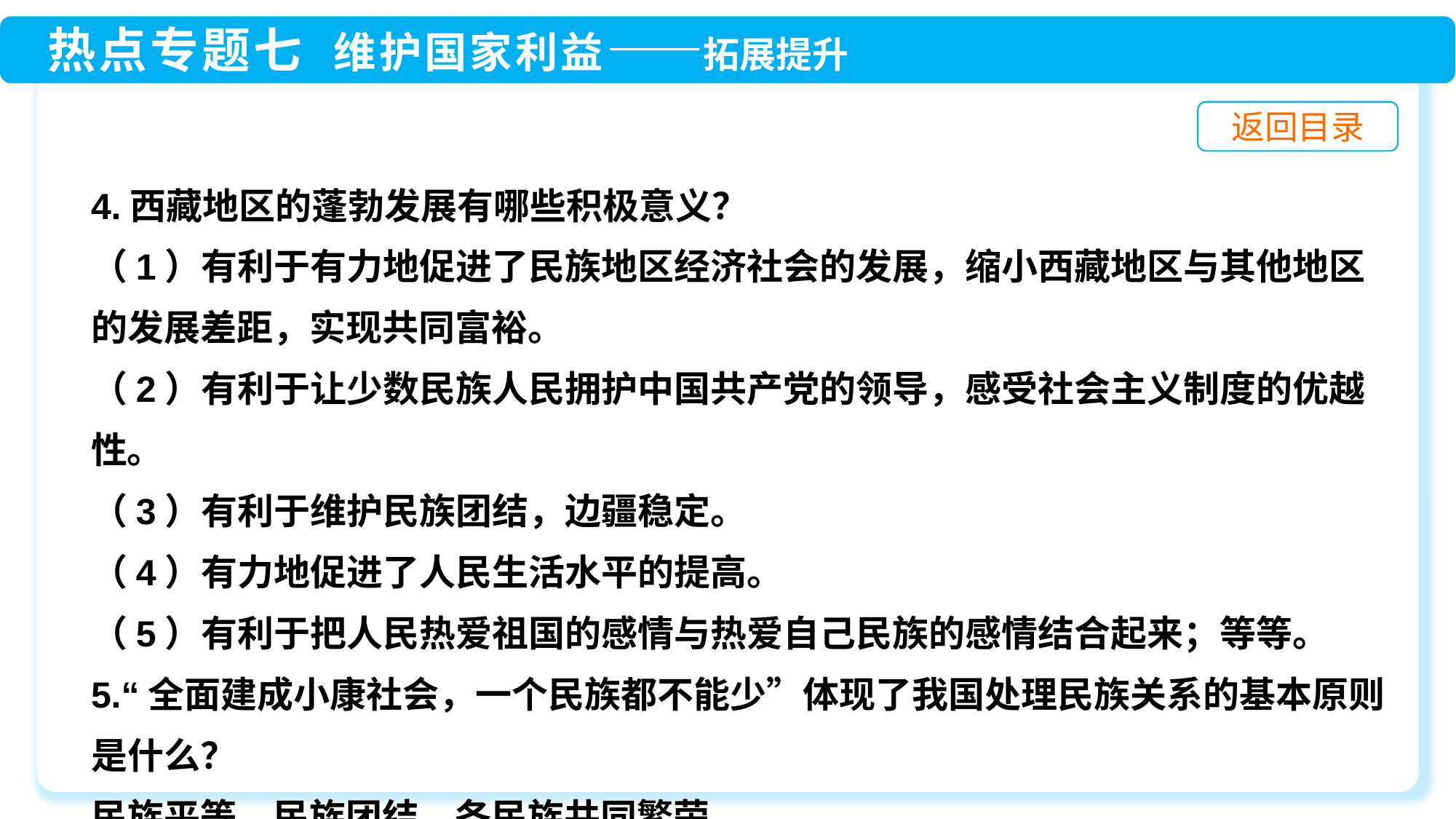

4.西藏地区的蓬勃发展有哪些积极意义？
（1）有利于有力地促进了民族地区经济社会的发展，缩小西藏地区与其他地区的发展差距，实现共同富裕。
（2）有利于让少数民族人民拥护中国共产党的领导，感受社会主义制度的优越性。
（3）有利于维护民族团结，边疆稳定。
（4）有力地促进了人民生活水平的提高。
（5）有利于把人民热爱祖国的感情与热爱自己民族的感情结合起来；等等。
5.“全面建成小康社会，一个民族都不能少”体现了我国处理民族关系的基本原则是什么？
民族平等、民族团结、各民族共同繁荣。